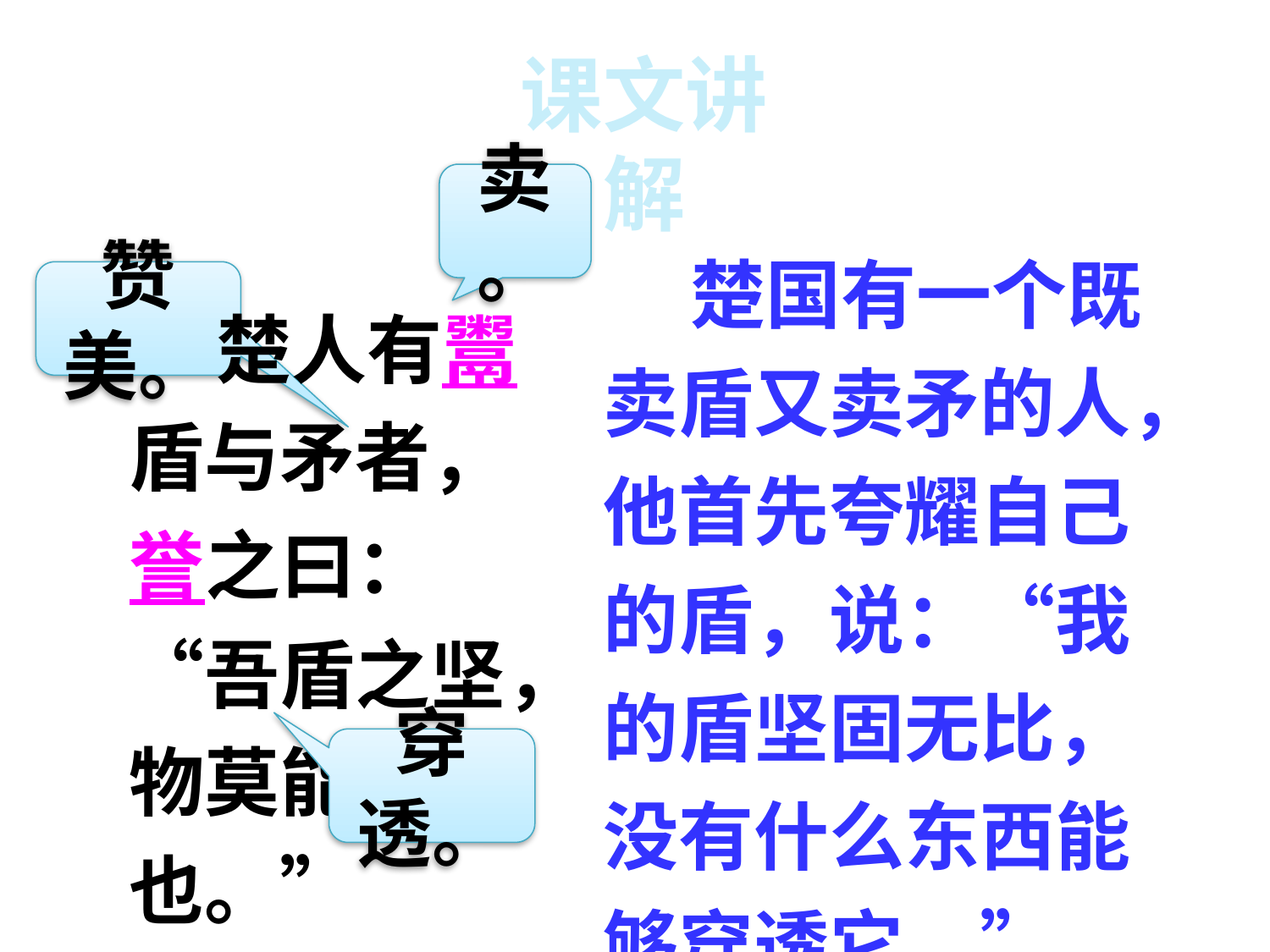

课文讲解
卖。
    楚国有一个既卖盾又卖矛的人，他首先夸耀自己的盾，说：“我的盾坚固无比，没有什么东西能够穿透它。”
赞美。
    楚人有鬻盾与矛者，誉之曰：“吾盾之坚，物莫能陷也。”
穿透。